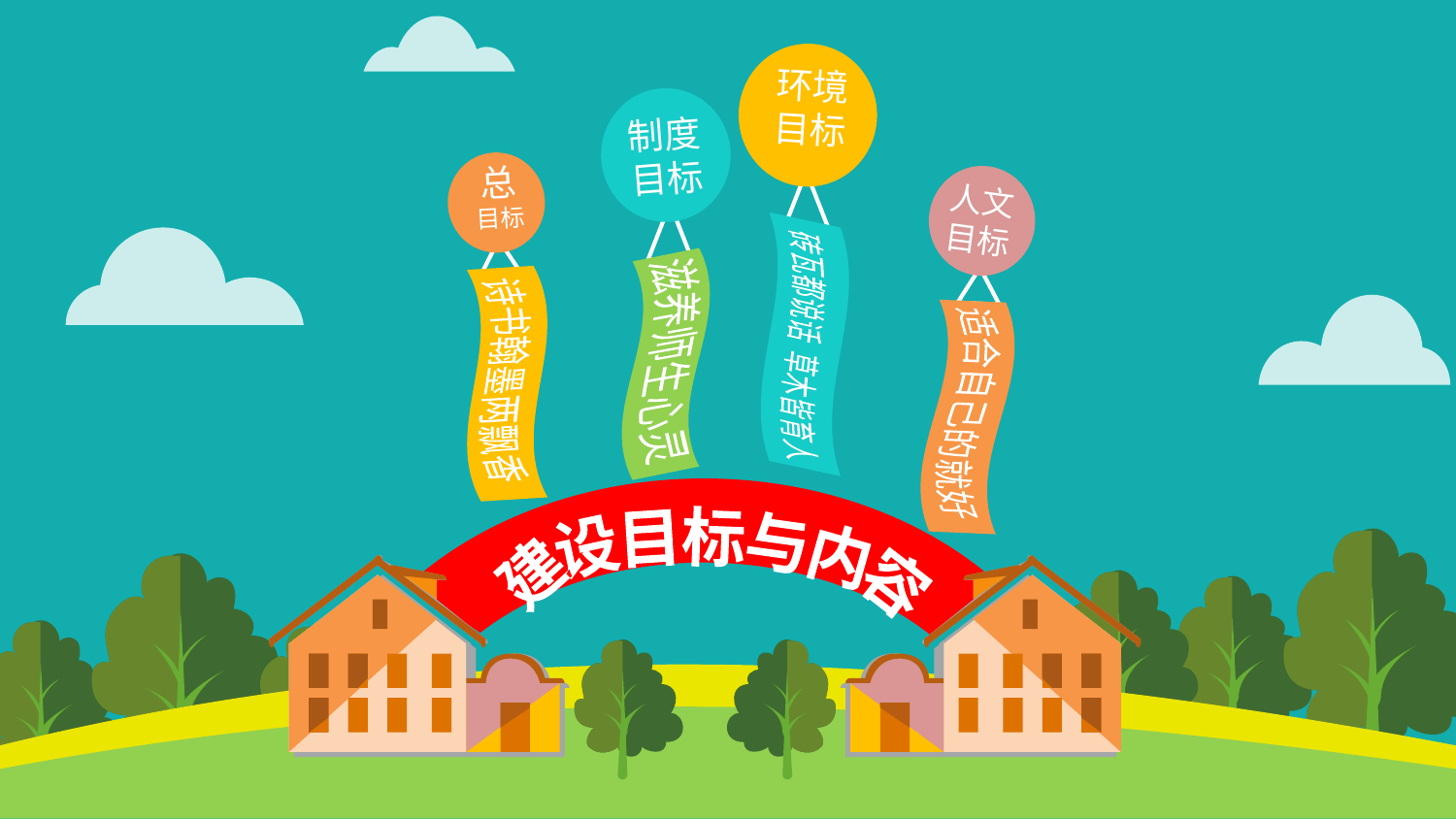

环境
目标

砖瓦都说话  草木皆育人

制度
目标

滋养师生心灵

总
目标

诗书翰墨两飘香

人文
目标

适合自己的就好

建设目标与内容